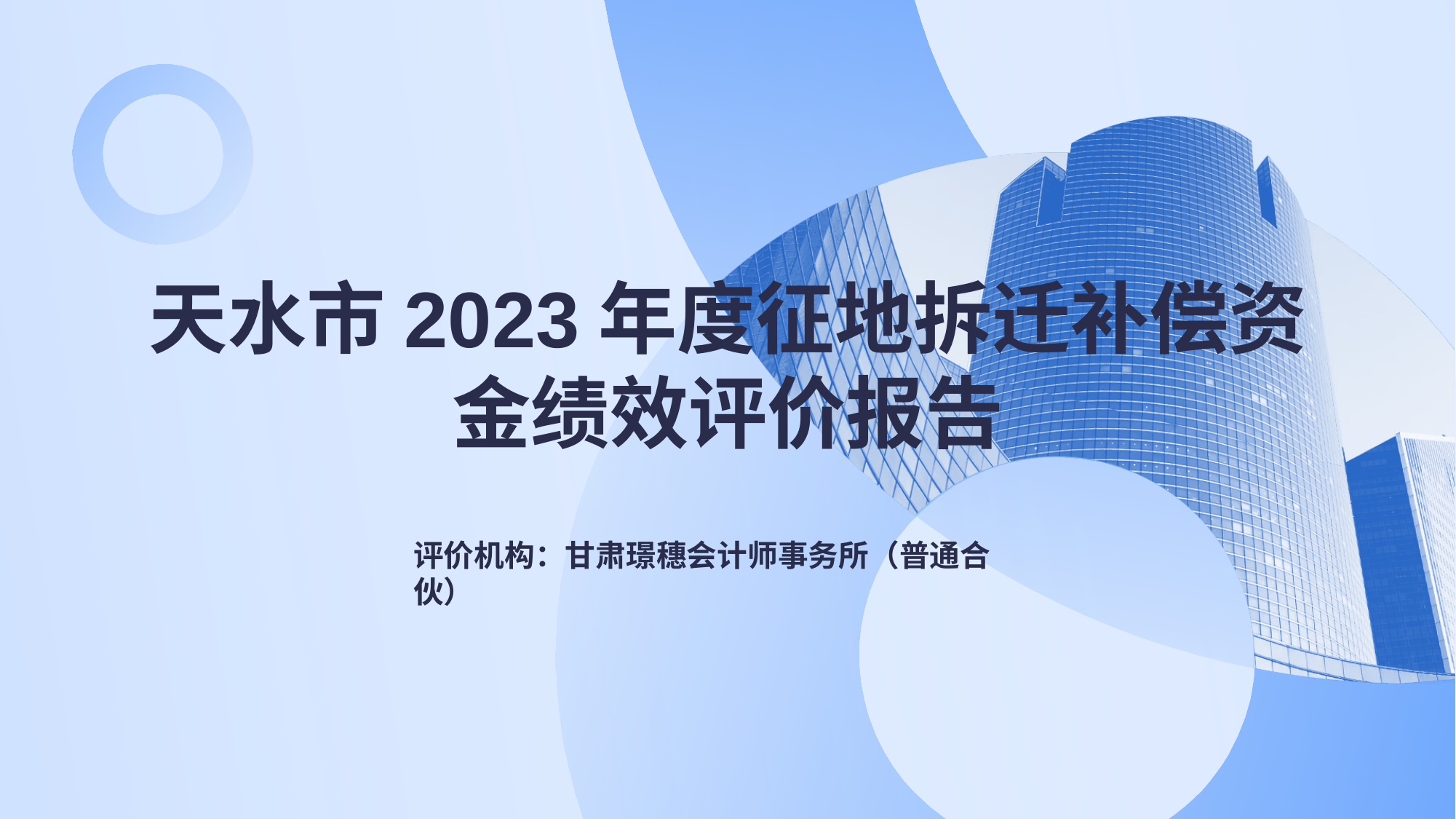

# 天水市2023年度征地拆迁补偿资金绩效评价报告
评价机构：甘肃璟穗会计师事务所（普通合伙）